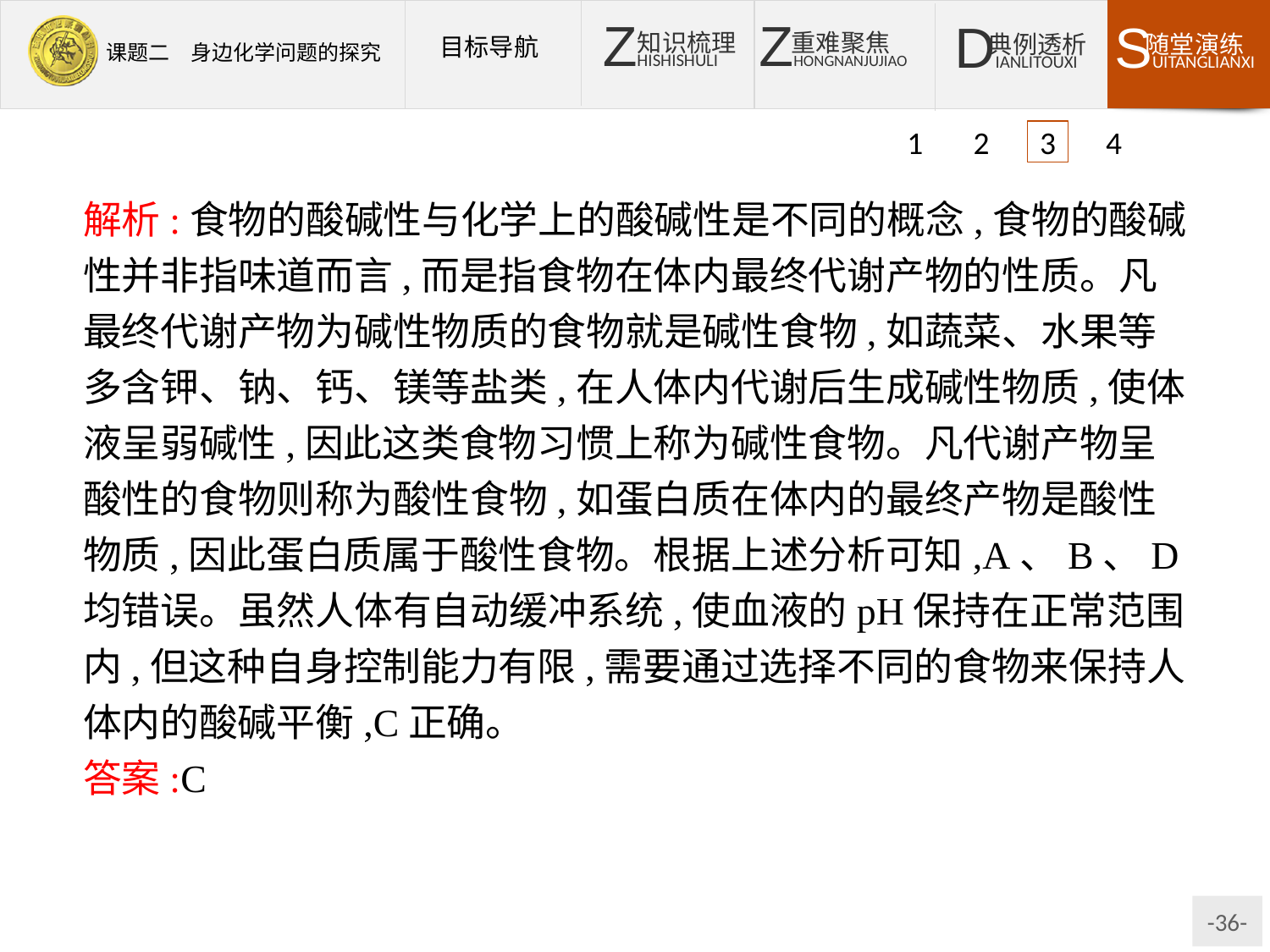

1       2       3       4

解析:食物的酸碱性与化学上的酸碱性是不同的概念,食物的酸碱性并非指味道而言,而是指食物在体内最终代谢产物的性质。凡最终代谢产物为碱性物质的食物就是碱性食物,如蔬菜、水果等多含钾、钠、钙、镁等盐类,在人体内代谢后生成碱性物质,使体液呈弱碱性,因此这类食物习惯上称为碱性食物。凡代谢产物呈酸性的食物则称为酸性食物,如蛋白质在体内的最终产物是酸性物质,因此蛋白质属于酸性食物。根据上述分析可知,A、B、D均错误。虽然人体有自动缓冲系统,使血液的pH保持在正常范围内,但这种自身控制能力有限,需要通过选择不同的食物来保持人体内的酸碱平衡,C正确。
答案:C